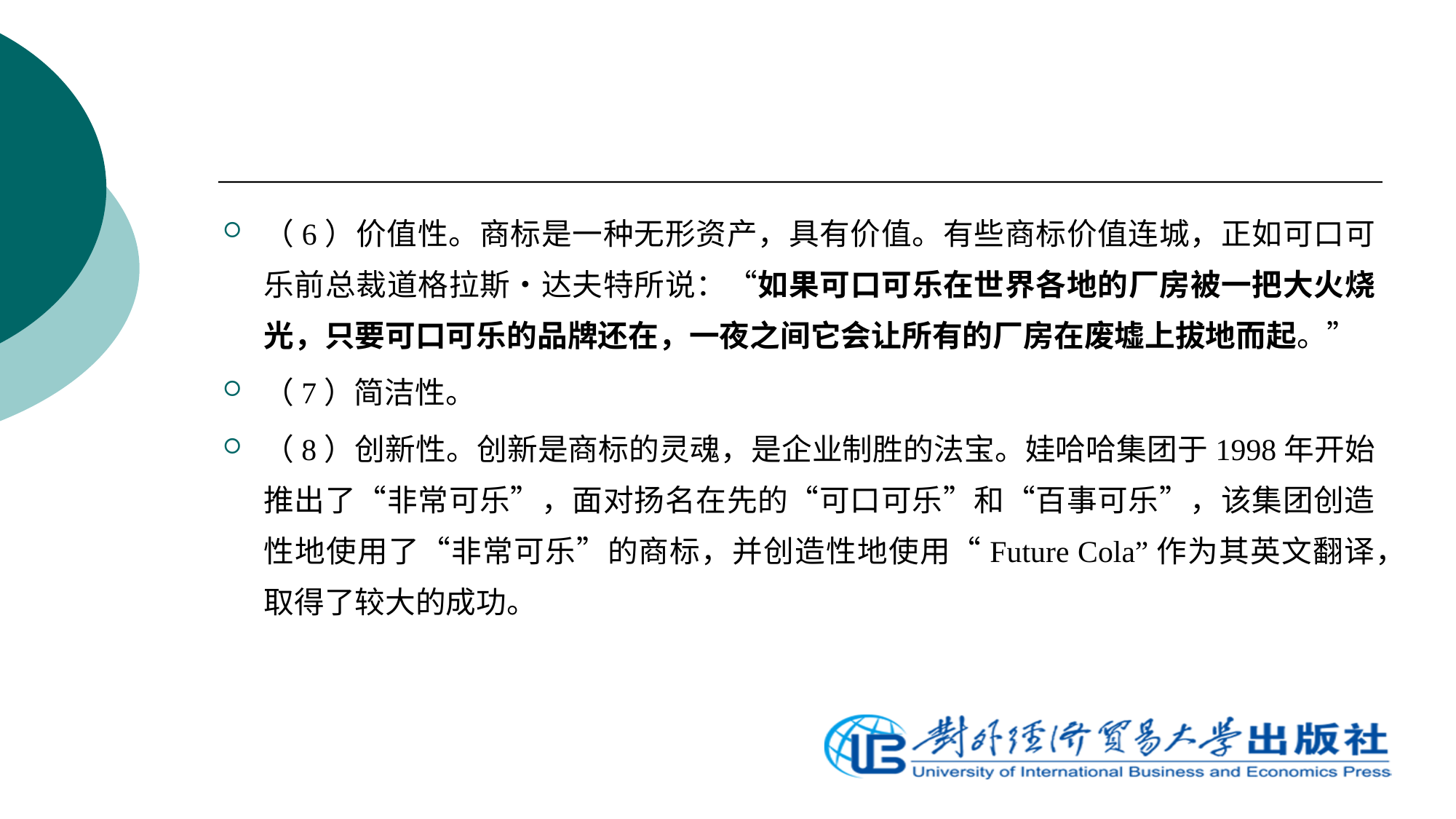

（6）价值性。商标是一种无形资产，具有价值。有些商标价值连城，正如可口可乐前总裁道格拉斯•达夫特所说：“如果可口可乐在世界各地的厂房被一把大火烧光，只要可口可乐的品牌还在，一夜之间它会让所有的厂房在废墟上拔地而起。”
（7）简洁性。
（8）创新性。创新是商标的灵魂，是企业制胜的法宝。娃哈哈集团于1998年开始推出了“非常可乐”，面对扬名在先的“可口可乐”和“百事可乐”，该集团创造性地使用了“非常可乐”的商标，并创造性地使用“Future Cola”作为其英文翻译，取得了较大的成功。